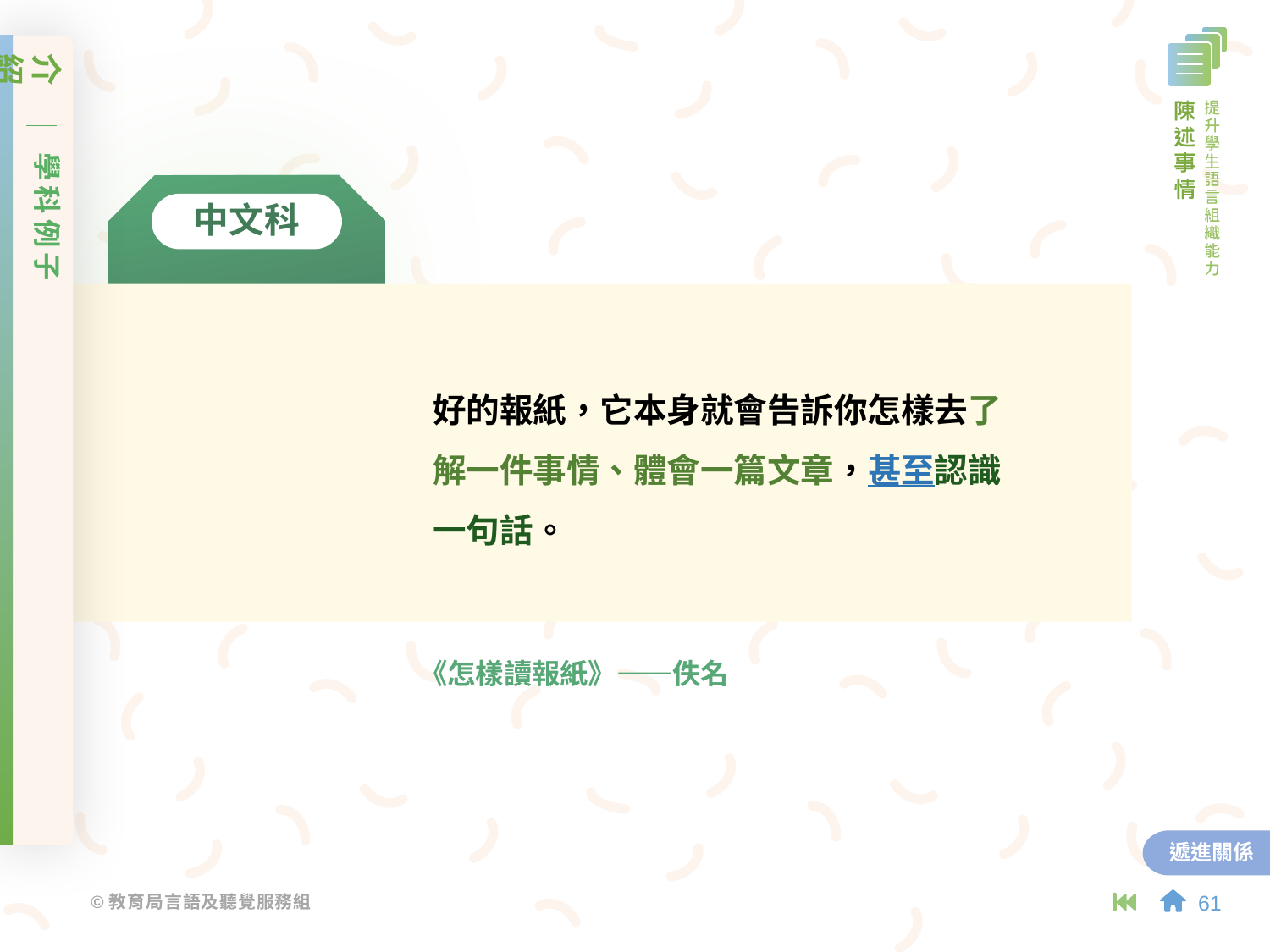

介紹
學科例子

中文科

好的報紙，它本身就會告訴你怎樣去了解一件事情、體會一篇文章，甚至認識一句話。
《怎樣讀報紙》——佚名

遞進關係
61